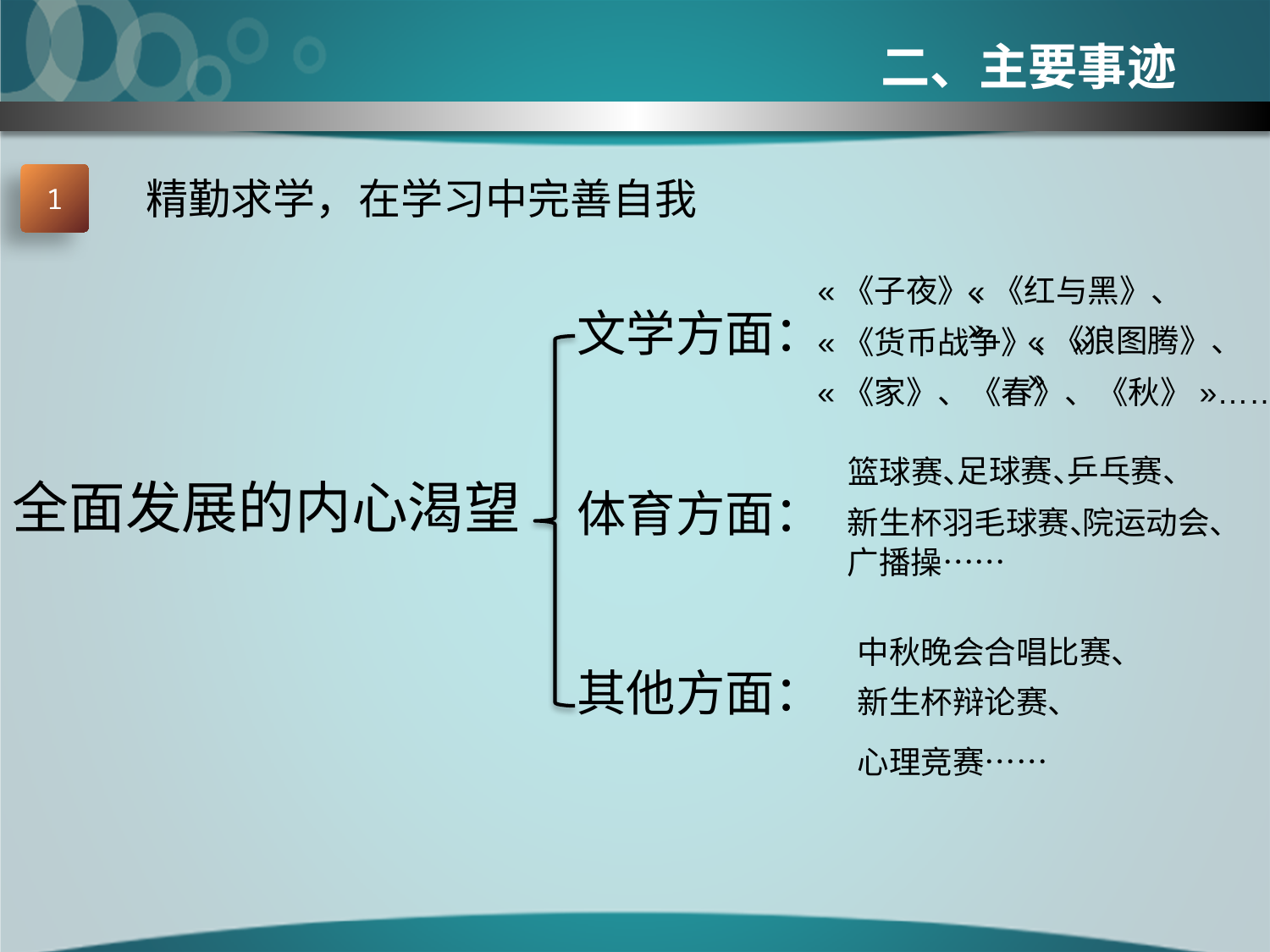

二、主要事迹
1
精勤求学，在学习中完善自我
«《子夜》、
«《红与黑》、»
文学方面：
«《狼图腾》、»
«《货币战争》、»

«《家》、《春》、《秋》»……

足球赛、
乒乓赛、
篮球赛、
全面发展的内心渴望
体育方面：
新生杯羽毛球赛、
院运动会、
广播操……
中秋晚会合唱比赛、
其他方面：
新生杯辩论赛、
心理竞赛……